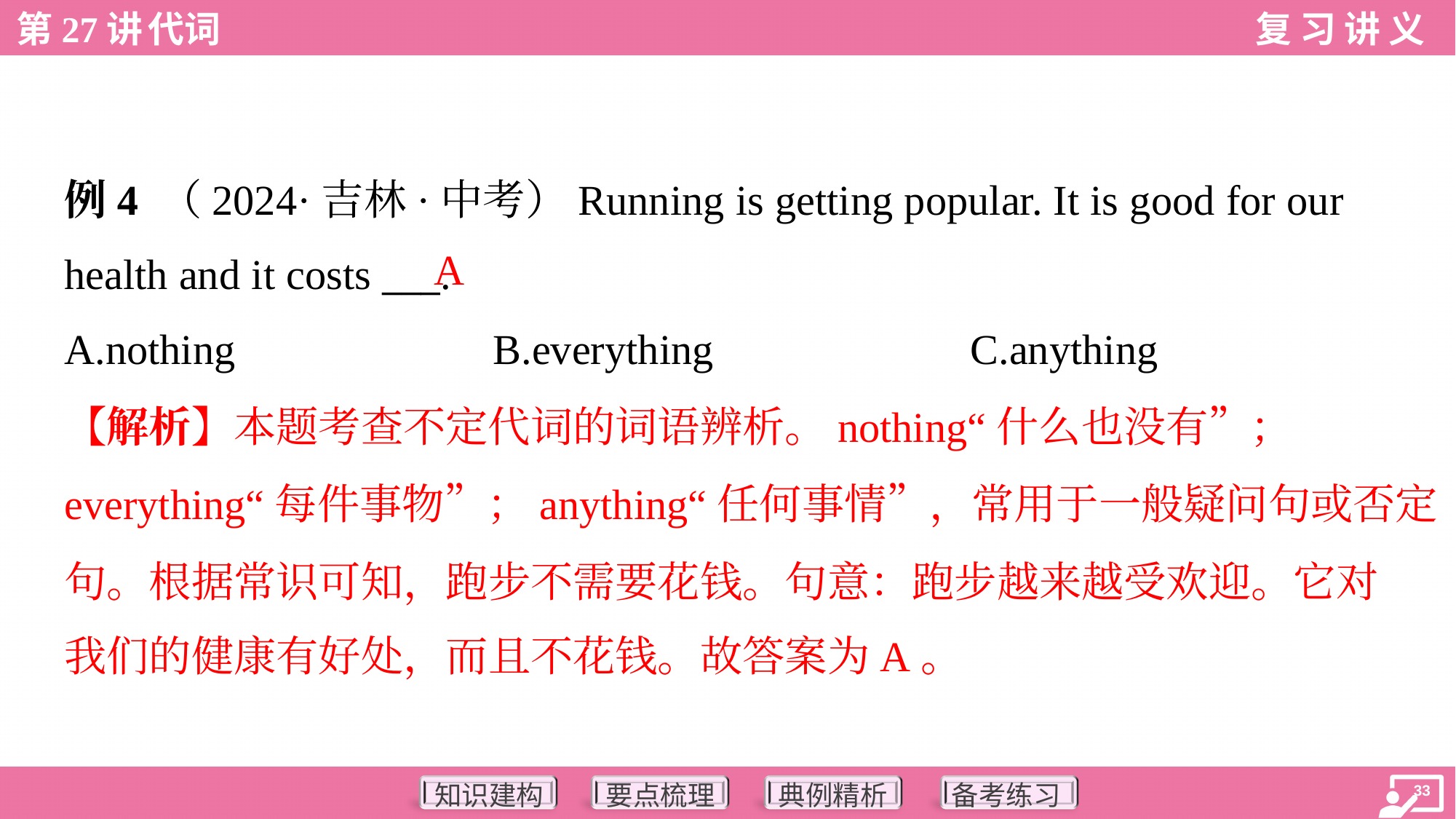

例4 （2024·吉林·中考）Running is getting popular. It is good for our
health and it costs ___.
A
A.nothing	B.everything	C.anything
【解析】本题考查不定代词的词语辨析。nothing“什么也没有”；
everything“每件事物”；anything“任何事情”，常用于一般疑问句或否定
句。根据常识可知，跑步不需要花钱。句意：跑步越来越受欢迎。它对
我们的健康有好处，而且不花钱。故答案为A。